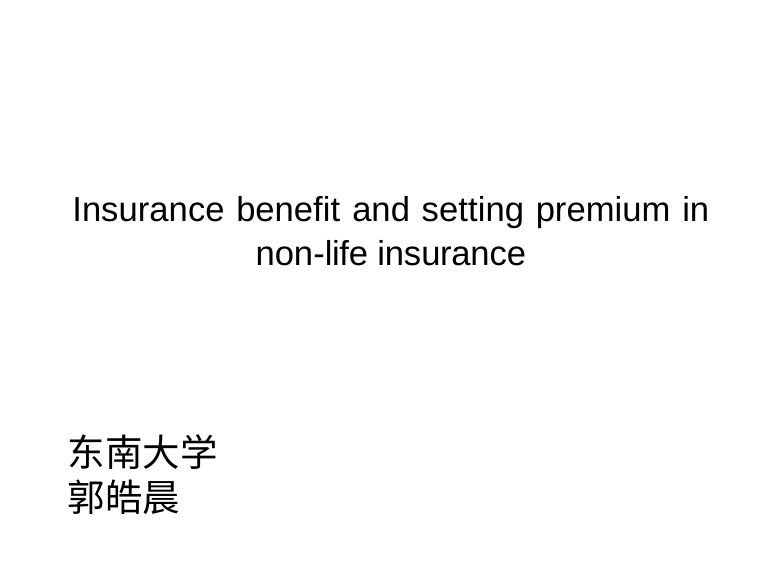

# Insurance benefit and setting premium in non-life insurance
东南大学
郭皓晨